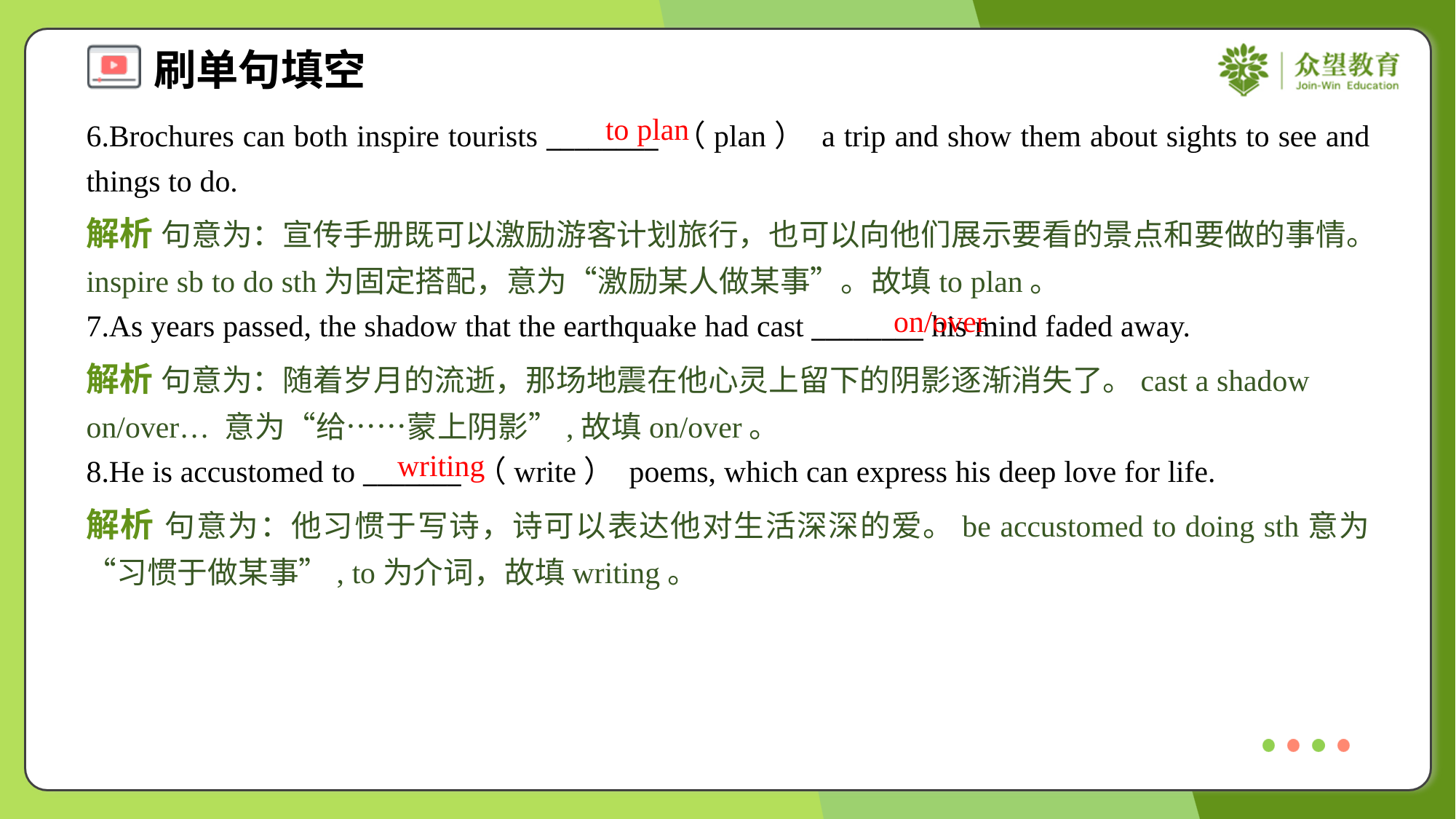

to plan
6.Brochures can both inspire tourists ________ （plan） a trip and show them about sights to see and things to do.
解析 句意为：宣传手册既可以激励游客计划旅行，也可以向他们展示要看的景点和要做的事情。inspire sb to do sth为固定搭配，意为“激励某人做某事”。故填to plan。
on/over
7.As years passed, the shadow that the earthquake had cast ________ his mind faded away.
解析 句意为：随着岁月的流逝，那场地震在他心灵上留下的阴影逐渐消失了。cast a shadow on/over… 意为“给……蒙上阴影”,故填on/over。
writing
8.He is accustomed to _______ （write） poems, which can express his deep love for life.
解析 句意为：他习惯于写诗，诗可以表达他对生活深深的爱。be accustomed to doing sth意为“习惯于做某事”, to为介词，故填writing。